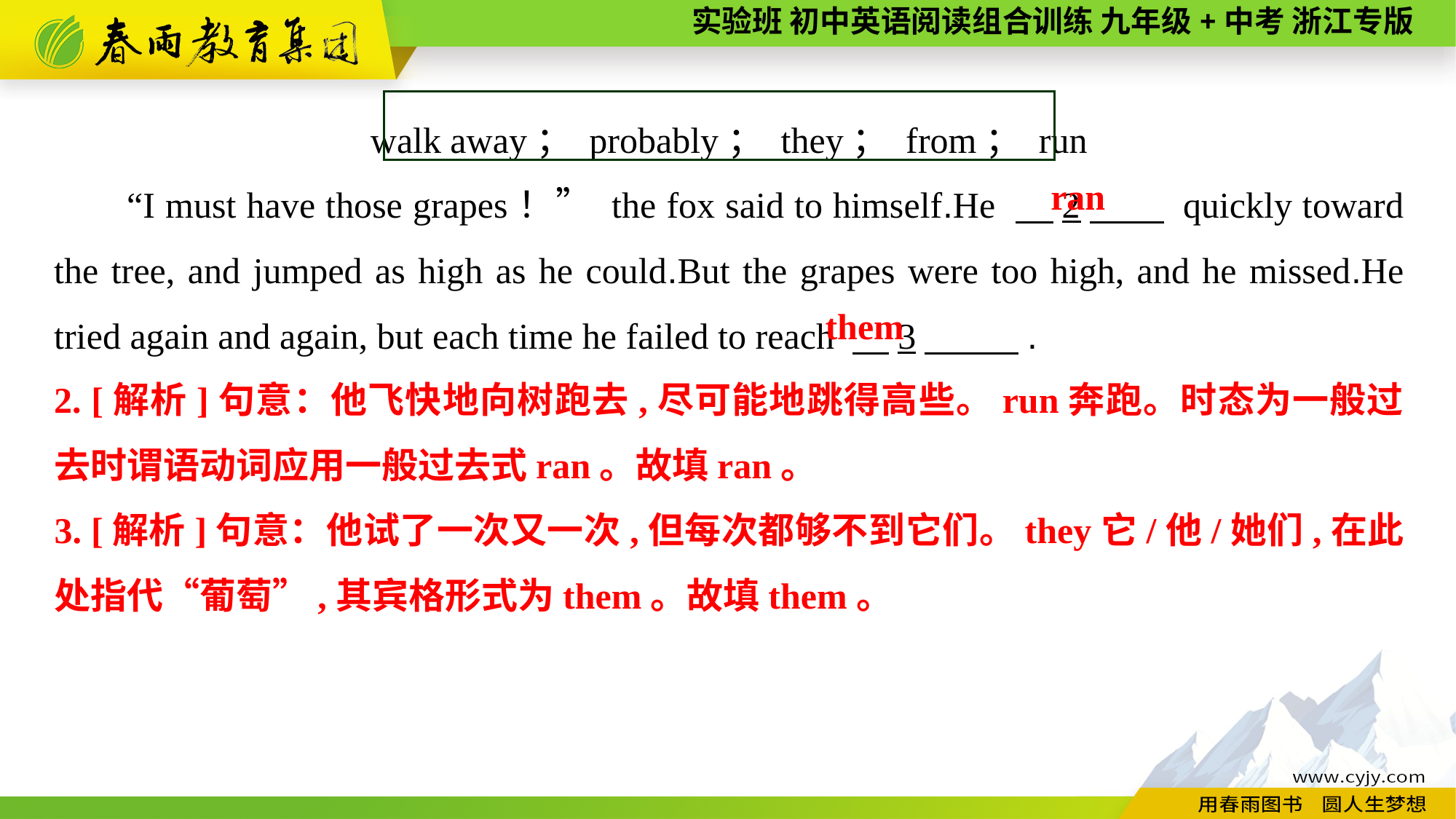

walk away； probably； they； from； run
“I must have those grapes！” the fox said to himself.He 　2　     quickly toward the tree, and jumped as high as he could.But the grapes were too high, and he missed.He tried again and again, but each time he failed to reach 　3　       .

ran
them
2. [解析]句意：他飞快地向树跑去,尽可能地跳得高些。run奔跑。时态为一般过去时谓语动词应用一般过去式ran。故填ran。
3. [解析]句意：他试了一次又一次,但每次都够不到它们。they它/他/她们,在此处指代“葡萄”,其宾格形式为them。故填them。